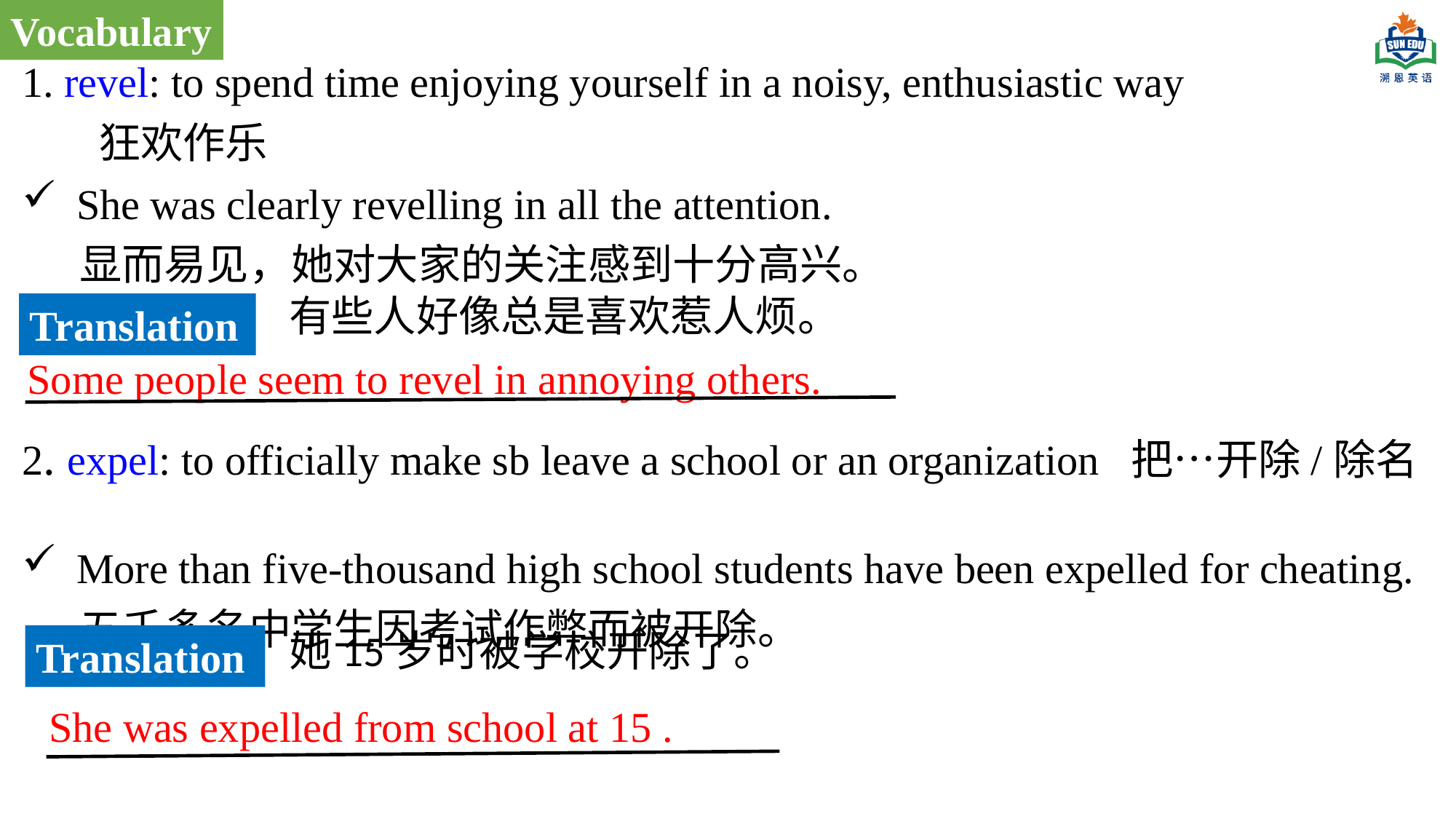

Vocabulary
1. revel: to spend time enjoying yourself in a noisy, enthusiastic way
       狂欢作乐
She was clearly revelling in all the attention.
     显而易见，她对大家的关注感到十分高兴。

2. expel: to officially make sb leave a school or an organization  把…开除/除名
More than five-thousand high school students have been expelled for cheating.
     五千多名中学生因考试作弊而被开除。
有些人好像总是喜欢惹人烦。
Translation
Some people seem to revel in annoying others.
她15岁时被学校开除了。
Translation
She was expelled from school at 15 .